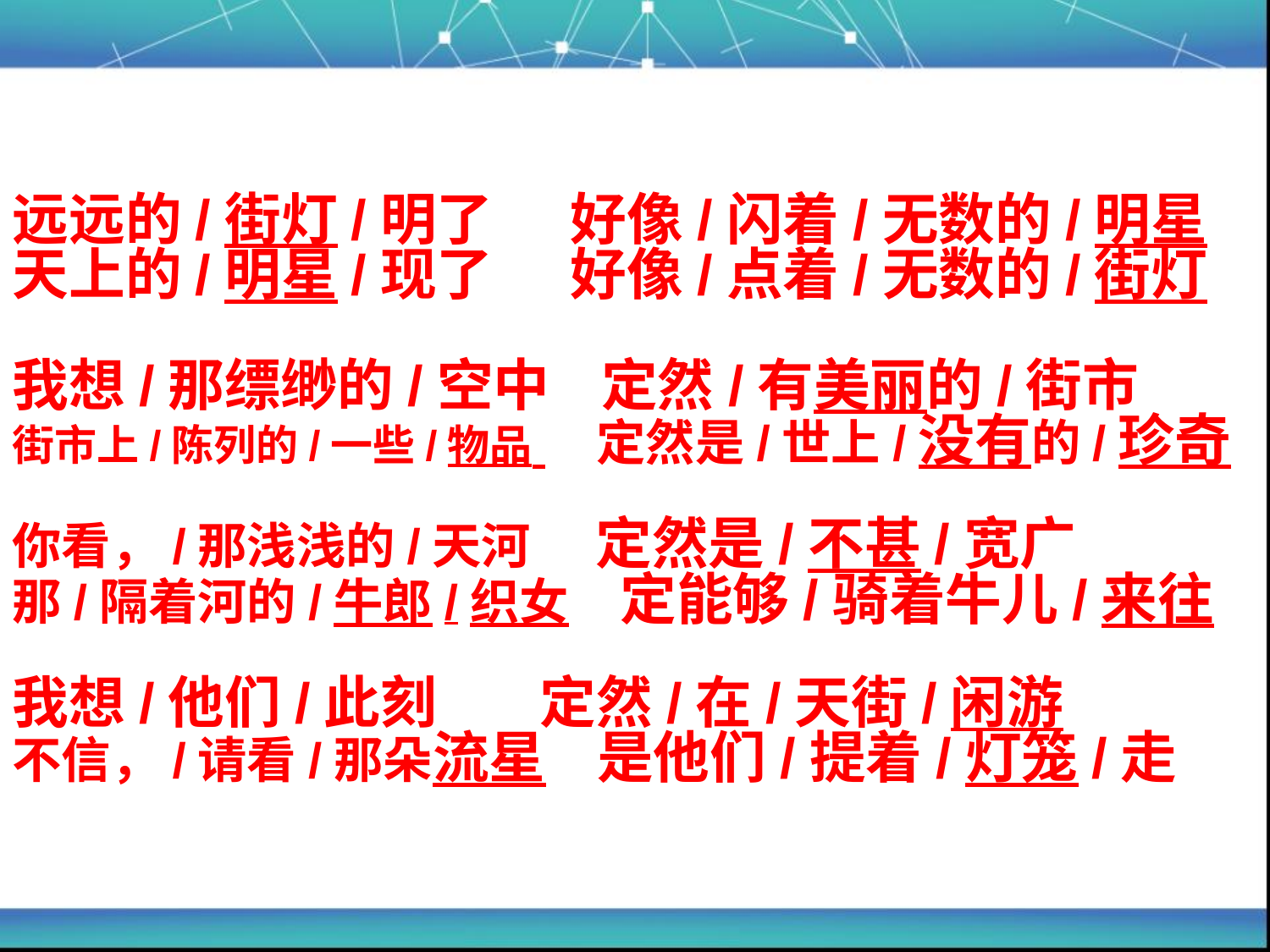

远远的/街灯/明了      好像/闪着/无数的/明星
天上的/明星/现了      好像/点着/无数的/街灯

我想/那缥缈的/空中    定然/有美丽的/街市
街市上/陈列的/一些/物品     定然是/世上/没有的/珍奇

你看，/那浅浅的/天河     定然是/不甚/宽广
那/隔着河的/牛郎/织女    定能够/骑着牛儿/来往

我想/他们/此刻        定然/在/天街/闲游
不信，/请看/那朵流星    是他们/提着/灯笼/走